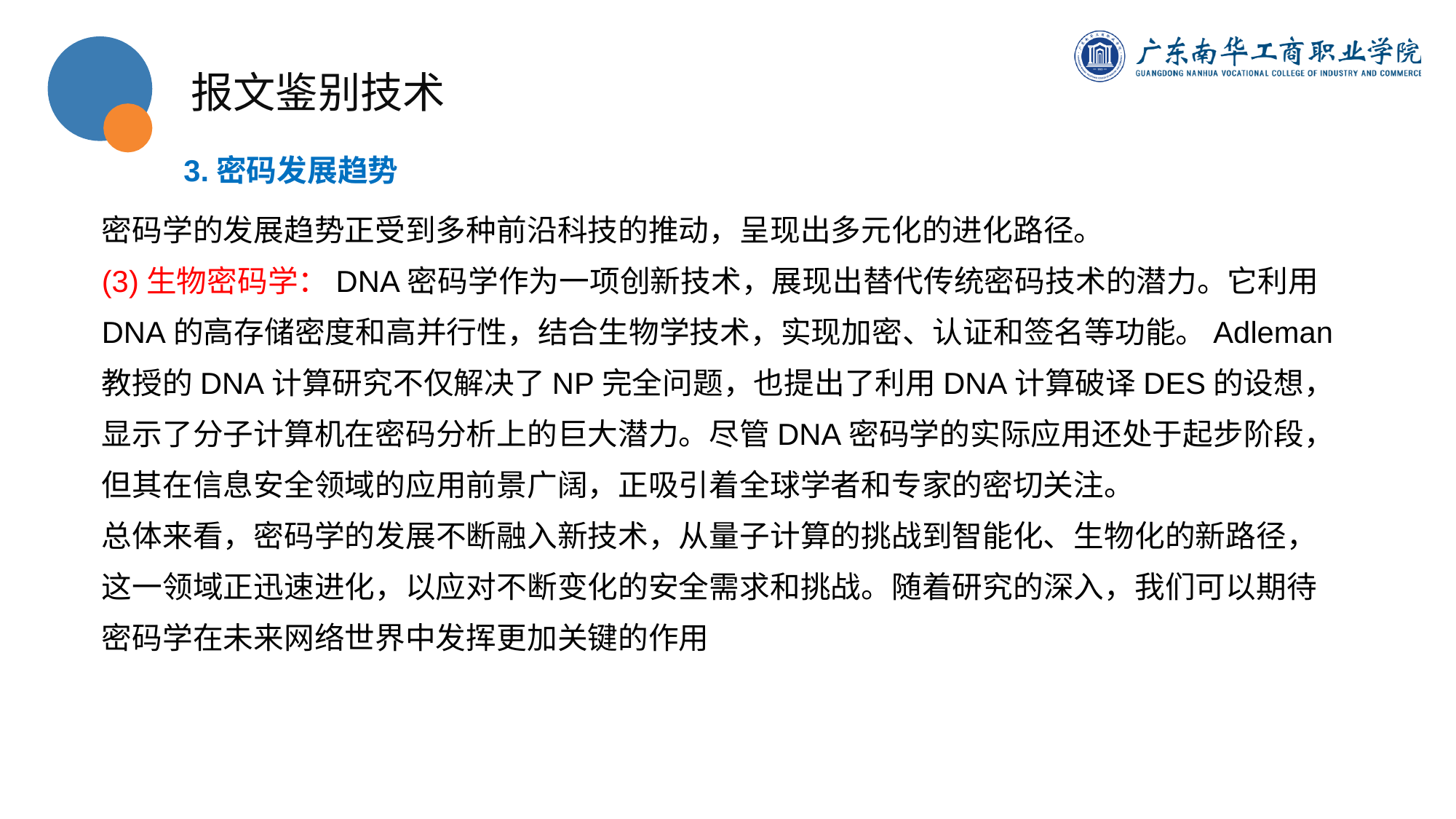

报文鉴别技术

3.密码发展趋势
密码学的发展趋势正受到多种前沿科技的推动，呈现出多元化的进化路径。
(3)生物密码学：DNA密码学作为一项创新技术，展现出替代传统密码技术的潜力。它利用DNA的高存储密度和高并行性，结合生物学技术，实现加密、认证和签名等功能。Adleman教授的DNA计算研究不仅解决了NP完全问题，也提出了利用DNA计算破译DES的设想，显示了分子计算机在密码分析上的巨大潜力。尽管DNA密码学的实际应用还处于起步阶段，但其在信息安全领域的应用前景广阔，正吸引着全球学者和专家的密切关注。
总体来看，密码学的发展不断融入新技术，从量子计算的挑战到智能化、生物化的新路径，这一领域正迅速进化，以应对不断变化的安全需求和挑战。随着研究的深入，我们可以期待密码学在未来网络世界中发挥更加关键的作用